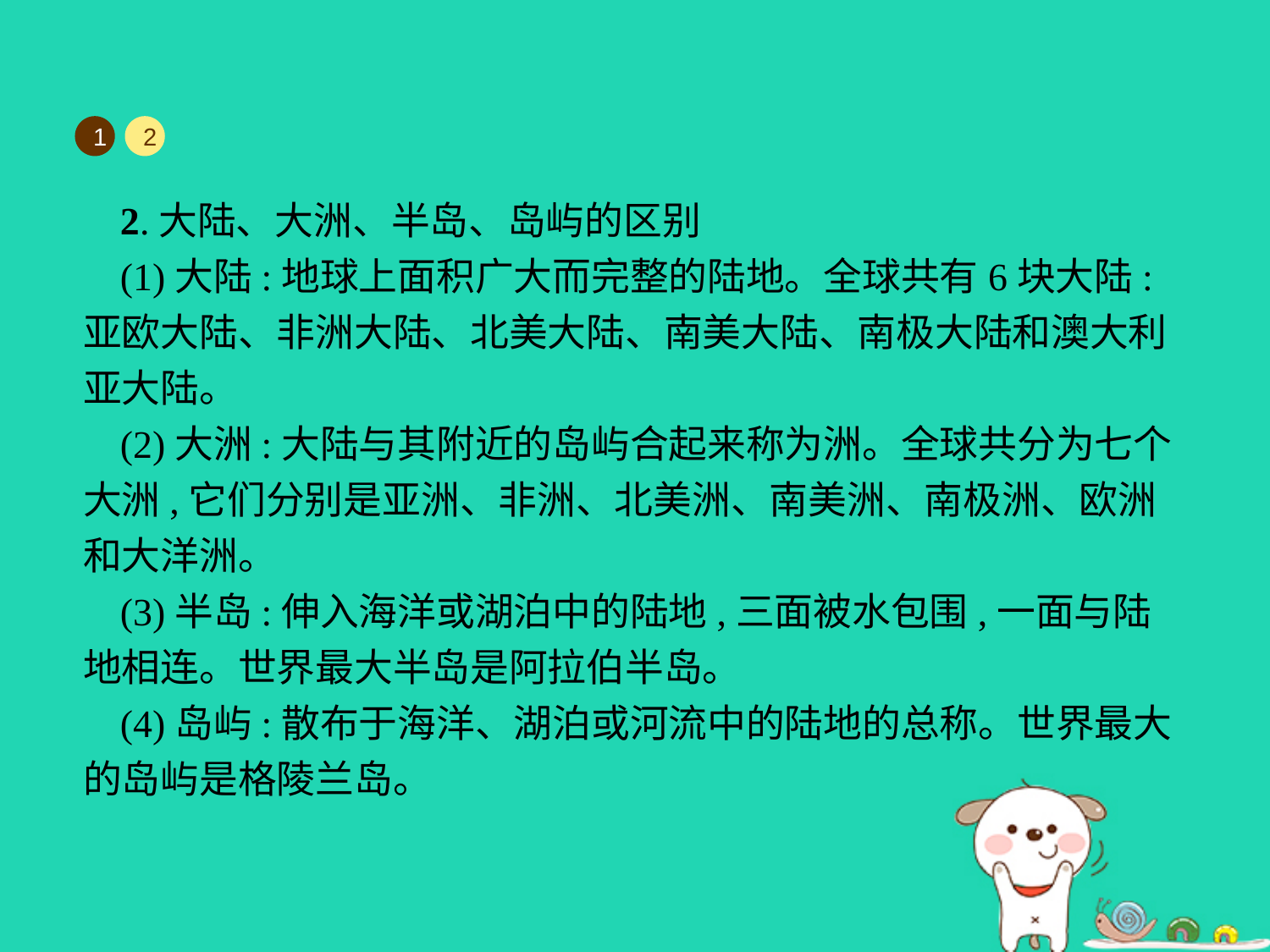

1
2
2.大陆、大洲、半岛、岛屿的区别
(1)大陆:地球上面积广大而完整的陆地。全球共有6块大陆:亚欧大陆、非洲大陆、北美大陆、南美大陆、南极大陆和澳大利亚大陆。
(2)大洲:大陆与其附近的岛屿合起来称为洲。全球共分为七个大洲,它们分别是亚洲、非洲、北美洲、南美洲、南极洲、欧洲和大洋洲。
(3)半岛:伸入海洋或湖泊中的陆地,三面被水包围,一面与陆地相连。世界最大半岛是阿拉伯半岛。
(4)岛屿:散布于海洋、湖泊或河流中的陆地的总称。世界最大的岛屿是格陵兰岛。